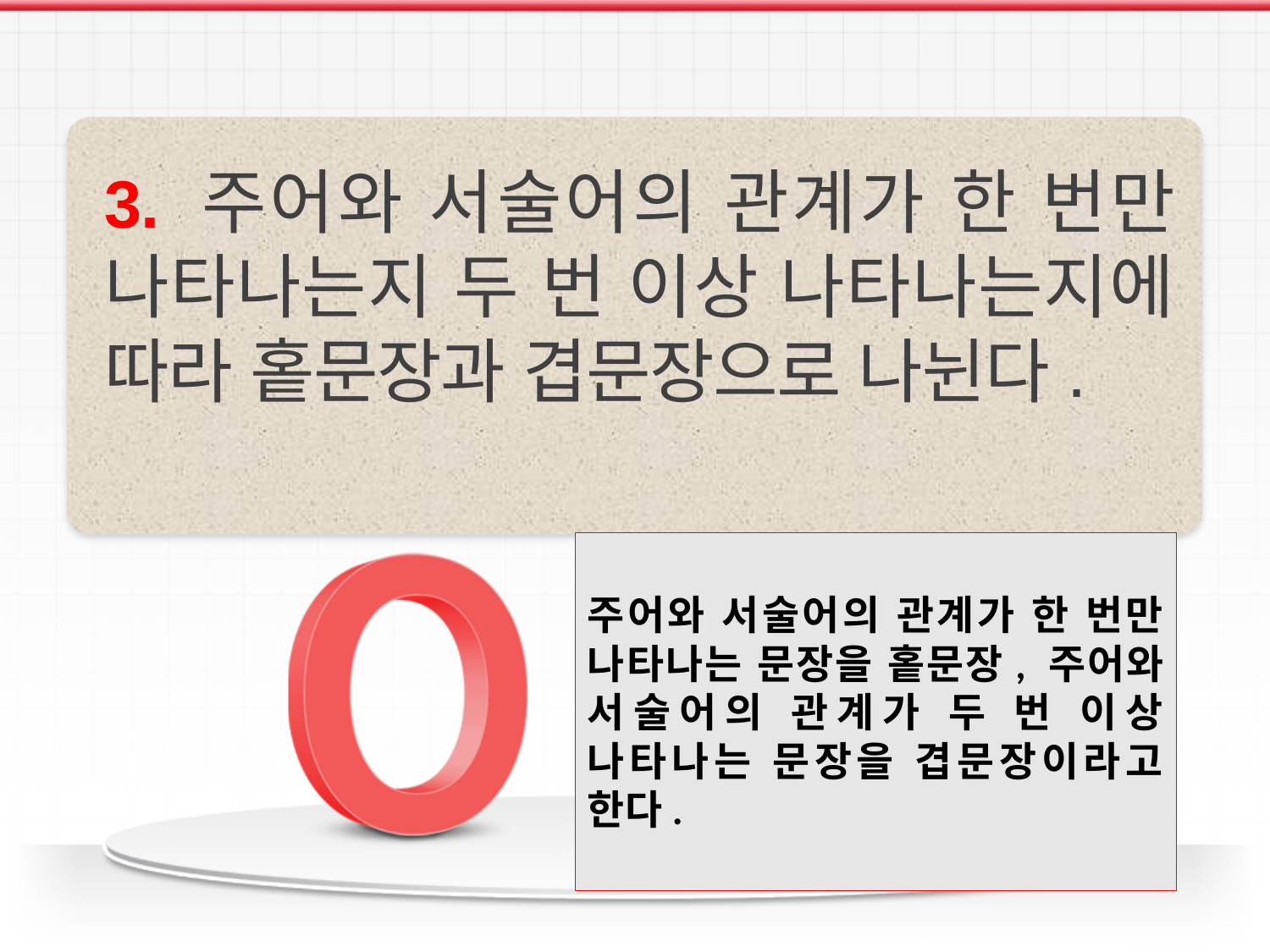

3. 주어와 서술어의 관계가 한 번만 나타나는지 두 번 이상 나타나는지에 따라 홑문장과 겹문장으로 나뉜다.
주어와 서술어의 관계가 한 번만 나타나는 문장을 홑문장, 주어와 서술어의 관계가 두 번 이상 나타나는 문장을 겹문장이라고 한다.